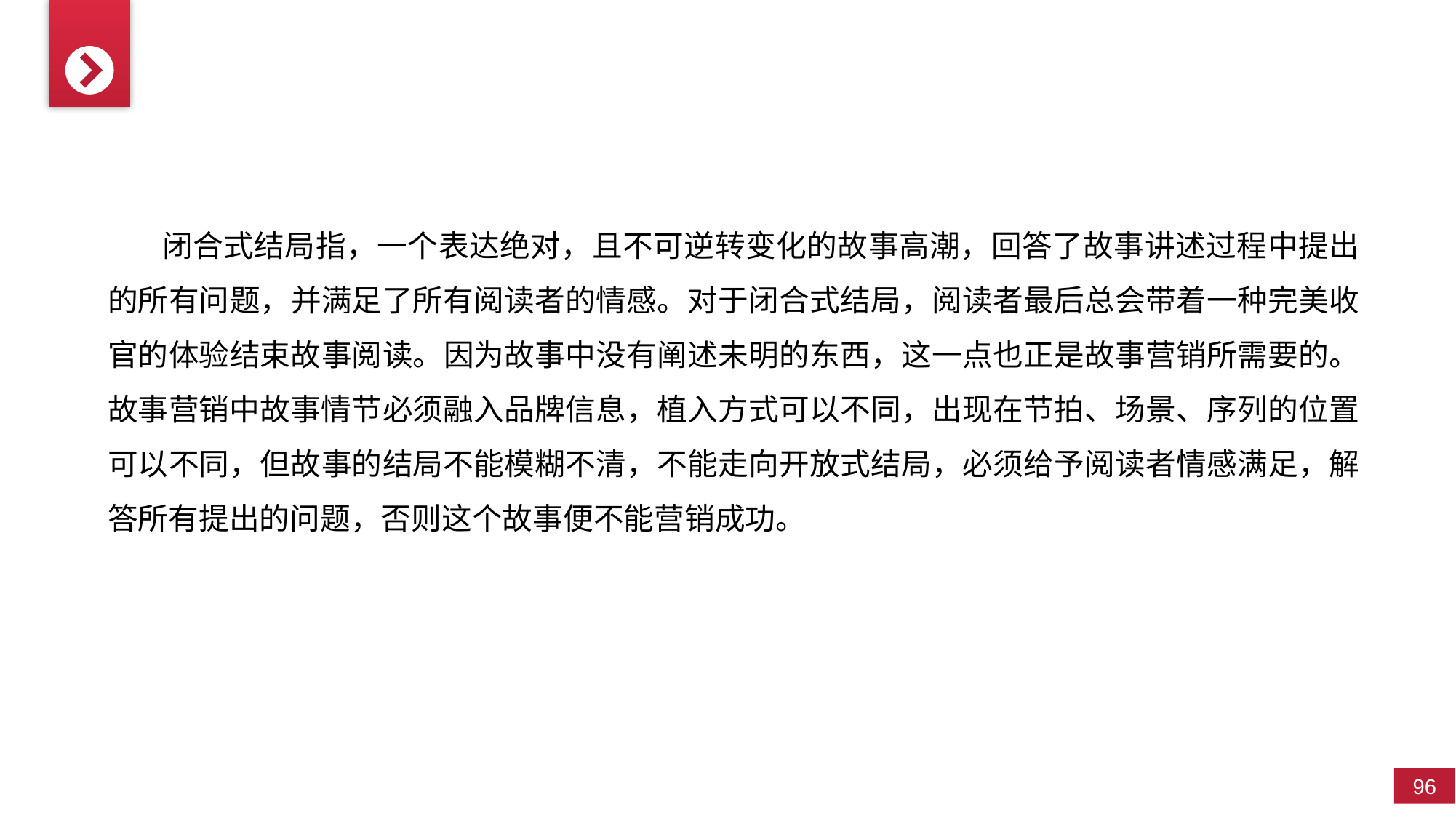

闭合式结局指，一个表达绝对，且不可逆转变化的故事高潮，回答了故事讲述过程中提出的所有问题，并满足了所有阅读者的情感。对于闭合式结局，阅读者最后总会带着一种完美收官的体验结束故事阅读。因为故事中没有阐述未明的东西，这一点也正是故事营销所需要的。故事营销中故事情节必须融入品牌信息，植入方式可以不同，出现在节拍、场景、序列的位置可以不同，但故事的结局不能模糊不清，不能走向开放式结局，必须给予阅读者情感满足，解答所有提出的问题，否则这个故事便不能营销成功。